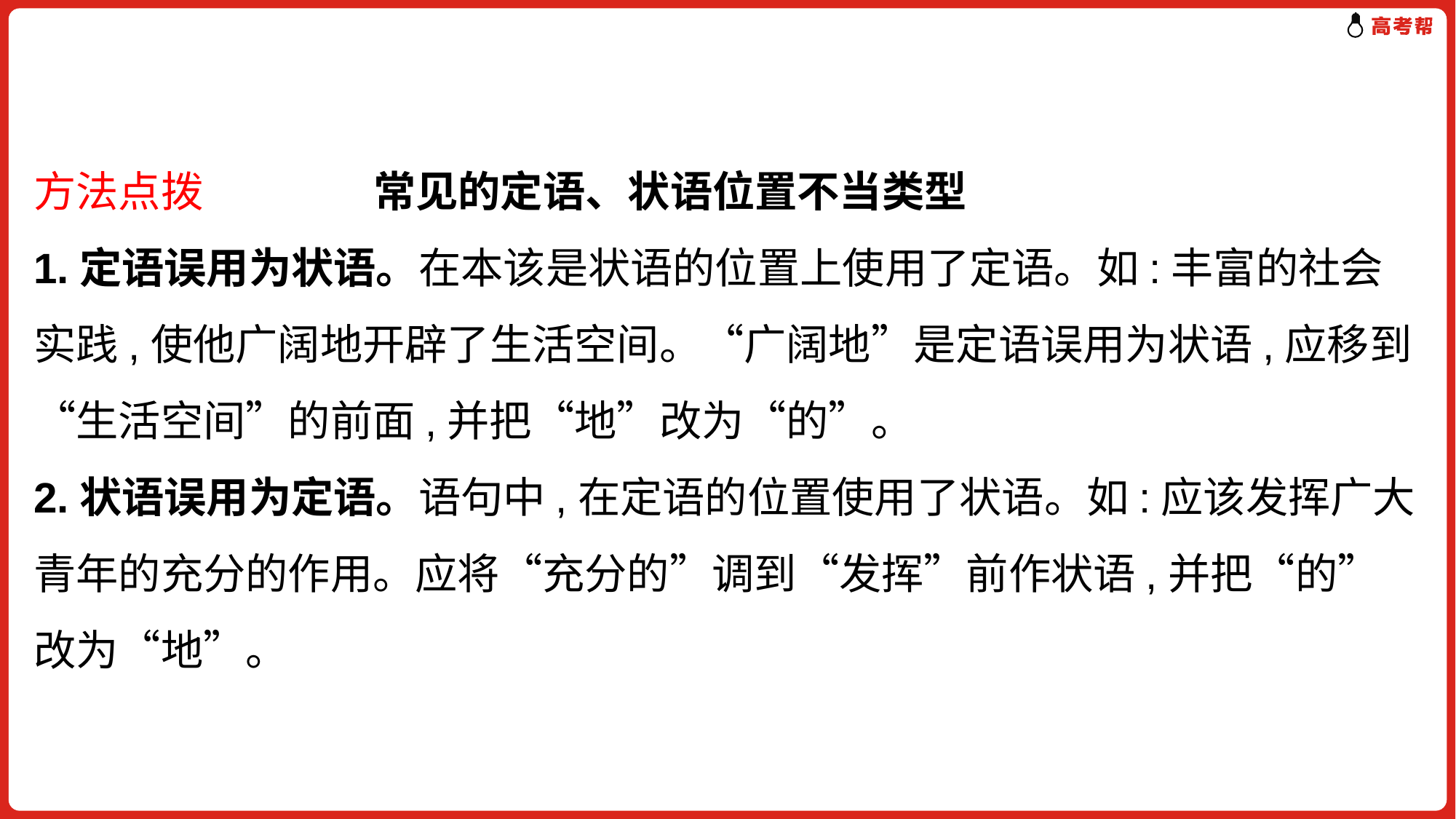

方法点拨                  常见的定语、状语位置不当类型
1.定语误用为状语。在本该是状语的位置上使用了定语。如:丰富的社会实践,使他广阔地开辟了生活空间。“广阔地”是定语误用为状语,应移到“生活空间”的前面,并把“地”改为“的”。
2.状语误用为定语。语句中,在定语的位置使用了状语。如:应该发挥广大青年的充分的作用。应将“充分的”调到“发挥”前作状语,并把“的”改为“地”。